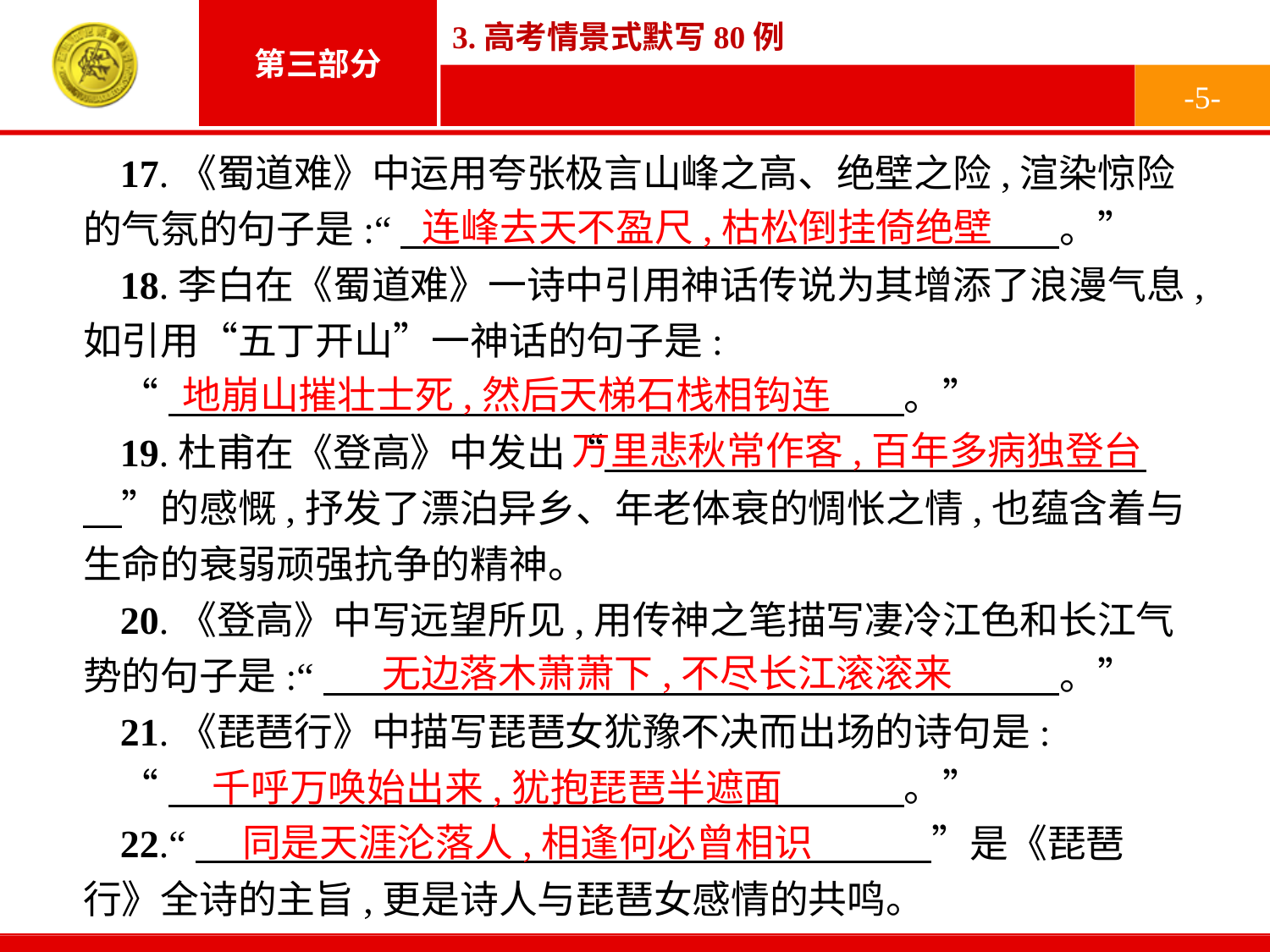

-5-
17.《蜀道难》中运用夸张极言山峰之高、绝壁之险,渲染惊险的气氛的句子是:“　　　　　　　　　　　　　　　　　。”
18.李白在《蜀道难》一诗中引用神话传说为其增添了浪漫气息,如引用“五丁开山”一神话的句子是:
“　　　　　　　　　　　　　　　　　　　。”
19.杜甫在《登高》中发出“　　　　　　　　　　　　　　　”的感慨,抒发了漂泊异乡、年老体衰的惆怅之情,也蕴含着与生命的衰弱顽强抗争的精神。
20.《登高》中写远望所见,用传神之笔描写凄冷江色和长江气势的句子是:“　　　　　　　　　　　　　　　　　　　。”
21.《琵琶行》中描写琵琶女犹豫不决而出场的诗句是:
“　　　　　　　　　　　　　　　　　　　。”
22.“　　　　　　　　　　　　　　　　　　　”是《琵琶行》全诗的主旨,更是诗人与琵琶女感情的共鸣。
连峰去天不盈尺,枯松倒挂倚绝壁
地崩山摧壮士死,然后天梯石栈相钩连
万里悲秋常作客,百年多病独登台
无边落木萧萧下,不尽长江滚滚来
千呼万唤始出来,犹抱琵琶半遮面
同是天涯沦落人,相逢何必曾相识